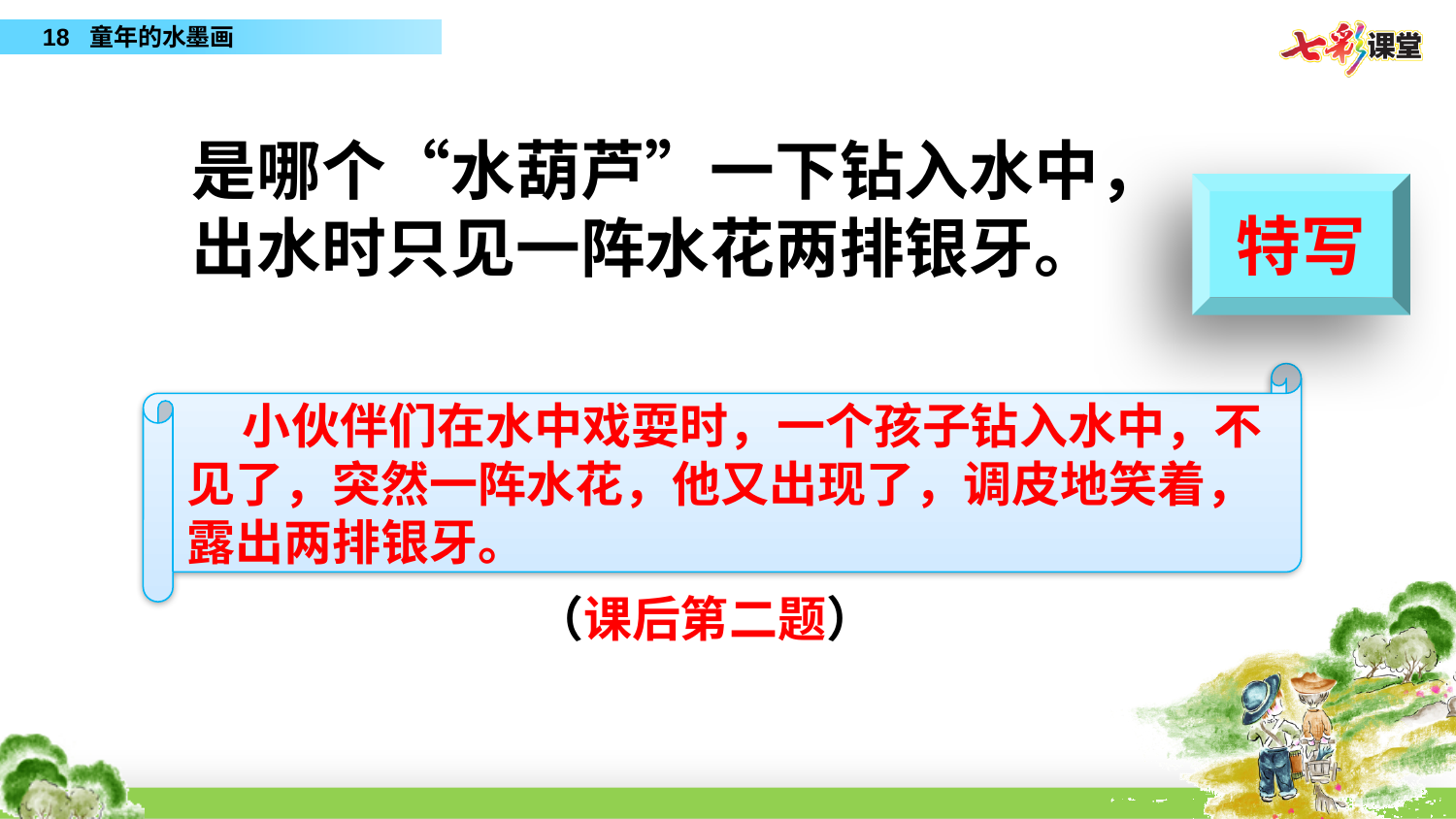

是哪个“水葫芦”一下钻入水中，
出水时只见一阵水花两排银牙。
特写
    小伙伴们在水中戏耍时，一个孩子钻入水中，不见了，突然一阵水花，他又出现了，调皮地笑着，露出两排银牙。
（课后第二题）